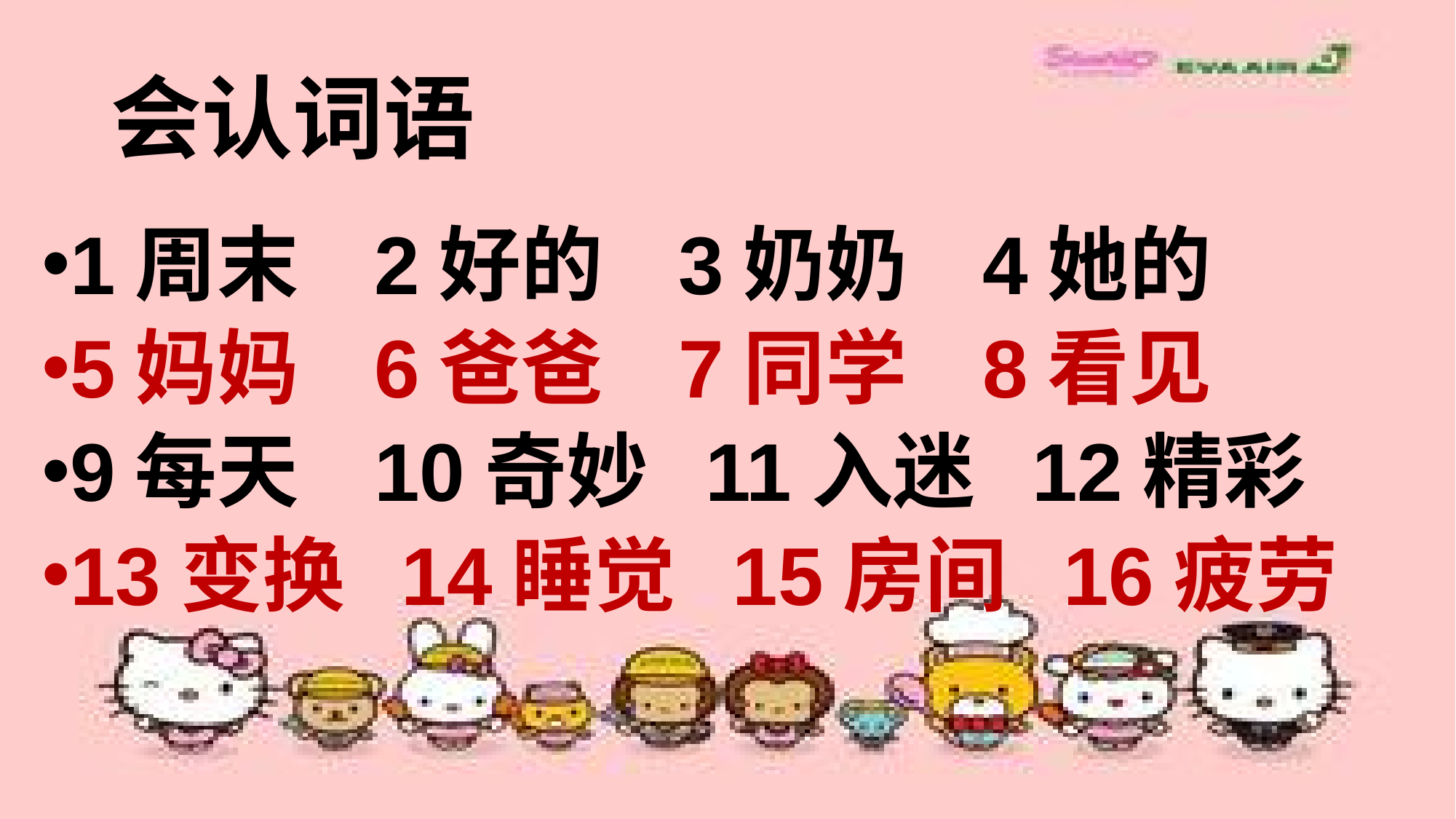

# 会认词语
1周末   2好的   3奶奶   4她的
5妈妈   6爸爸   7同学   8看见
9每天   10奇妙  11入迷  12精彩
13变换  14睡觉  15房间  16疲劳